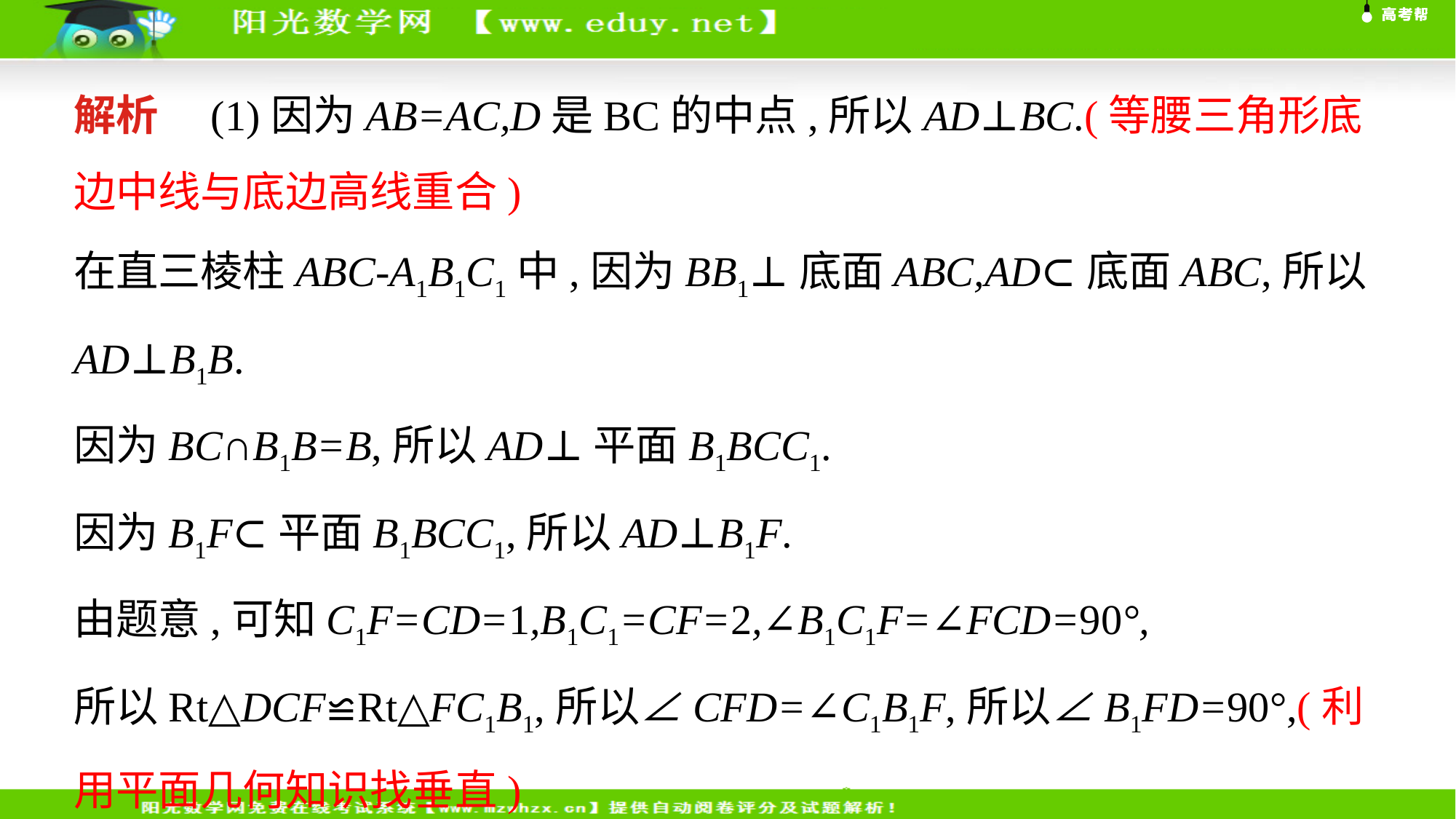

解析　(1)因为AB=AC,D是BC的中点,所以AD⊥BC.(等腰三角形底边中线与底边高线重合)
在直三棱柱ABC-A1B1C1中,因为BB1⊥底面ABC,AD⊂底面ABC,所以AD⊥B1B.
因为BC∩B1B=B,所以AD⊥平面B1BCC1.
因为B1F⊂平面B1BCC1,所以AD⊥B1F.
由题意,可知C1F=CD=1,B1C1=CF=2,∠B1C1F=∠FCD=90°,
所以Rt△DCF≌Rt△FC1B1,所以∠CFD=∠C1B1F,所以∠B1FD=90°,(利用平面几何知识找垂直)